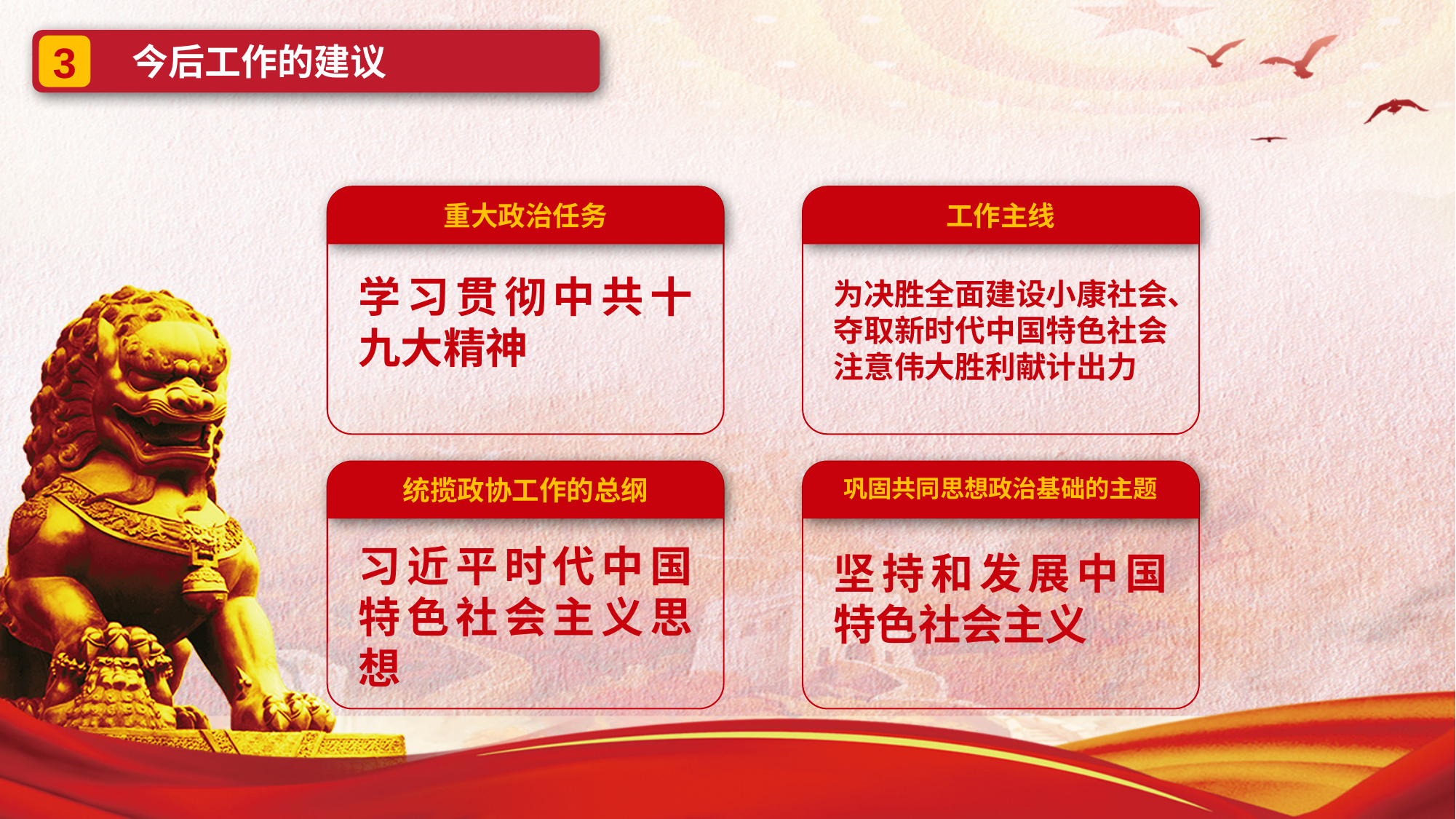

今后工作的建议
3

重大政治任务
工作主线
学习贯彻中共十九大精神
为决胜全面建设小康社会、夺取新时代中国特色社会注意伟大胜利献计出力

统揽政协工作的总纲
巩固共同思想政治基础的主题
习近平时代中国特色社会主义思想
坚持和发展中国特色社会主义